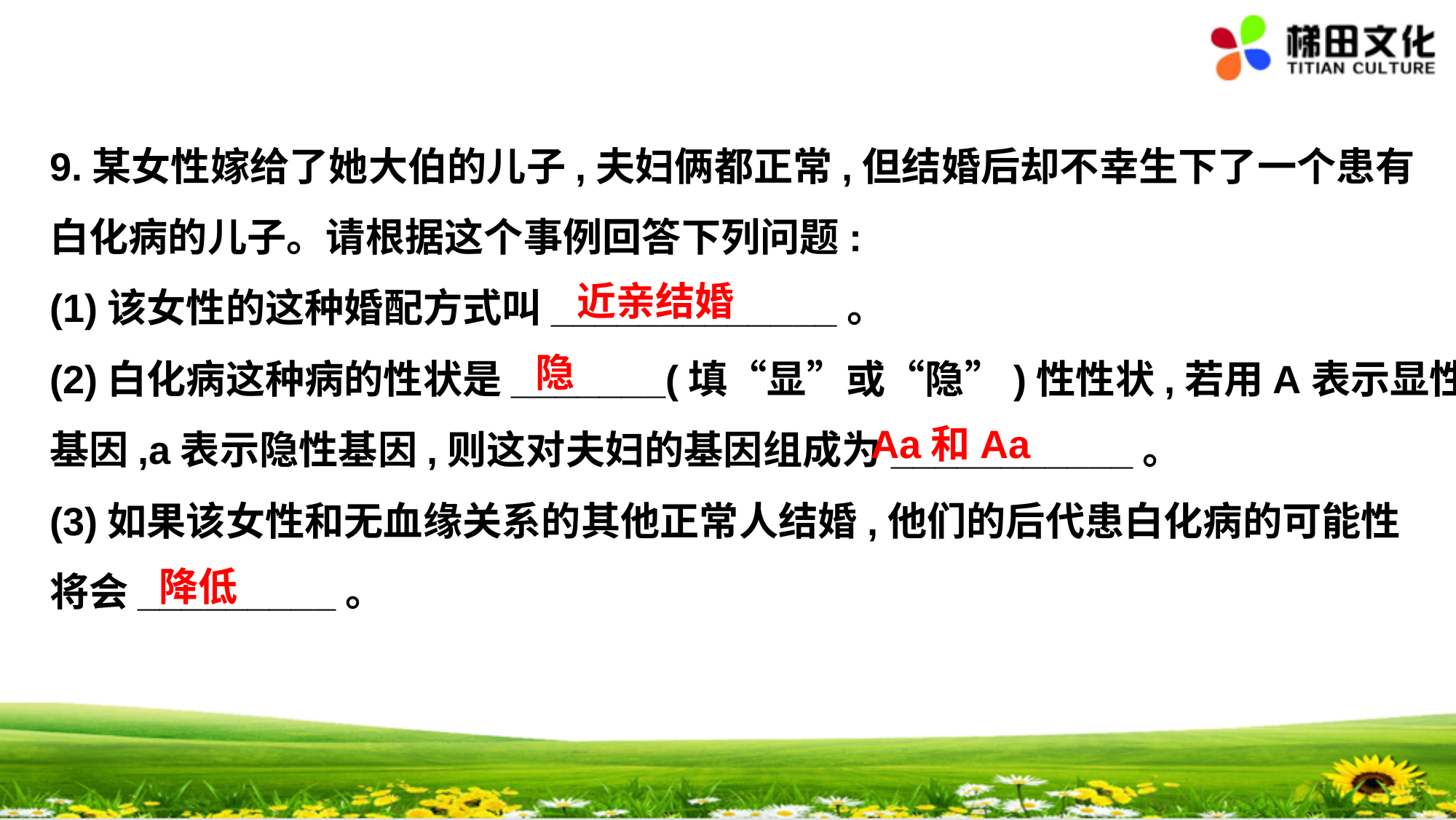

9.某女性嫁给了她大伯的儿子,夫妇俩都正常,但结婚后却不幸生下了一个患有
白化病的儿子。请根据这个事例回答下列问题:
(1)该女性的这种婚配方式叫_____________。
(2)白化病这种病的性状是_______(填“显”或“隐”)性性状,若用A表示显性
基因,a表示隐性基因,则这对夫妇的基因组成为___________。
(3)如果该女性和无血缘关系的其他正常人结婚,他们的后代患白化病的可能性
将会_________。
　近亲结婚
　隐
　Aa和Aa
　降低